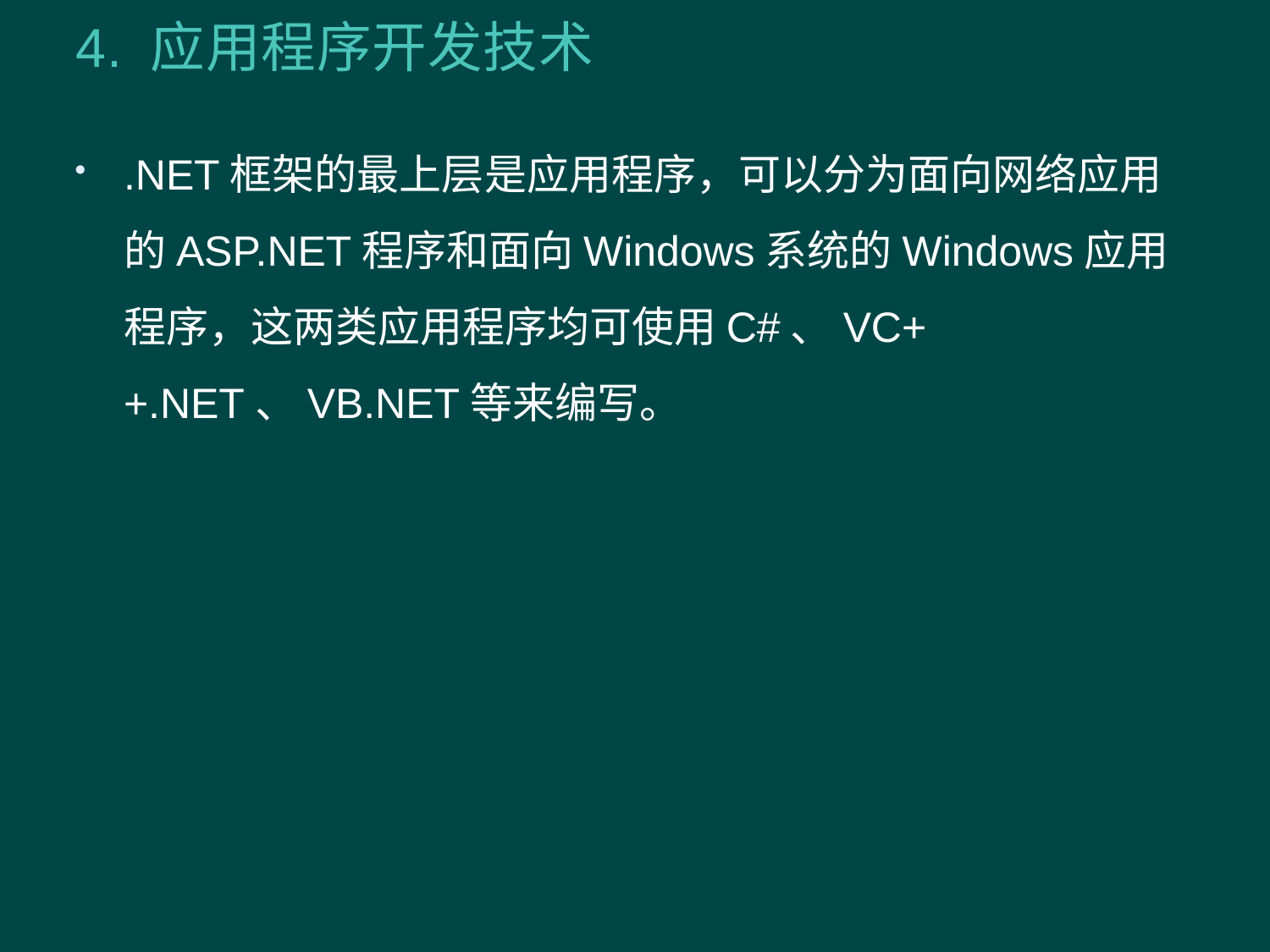

# 4. 应用程序开发技术
.NET框架的最上层是应用程序，可以分为面向网络应用的ASP.NET程序和面向Windows系统的Windows应用程序，这两类应用程序均可使用C#、VC++.NET、VB.NET等来编写。